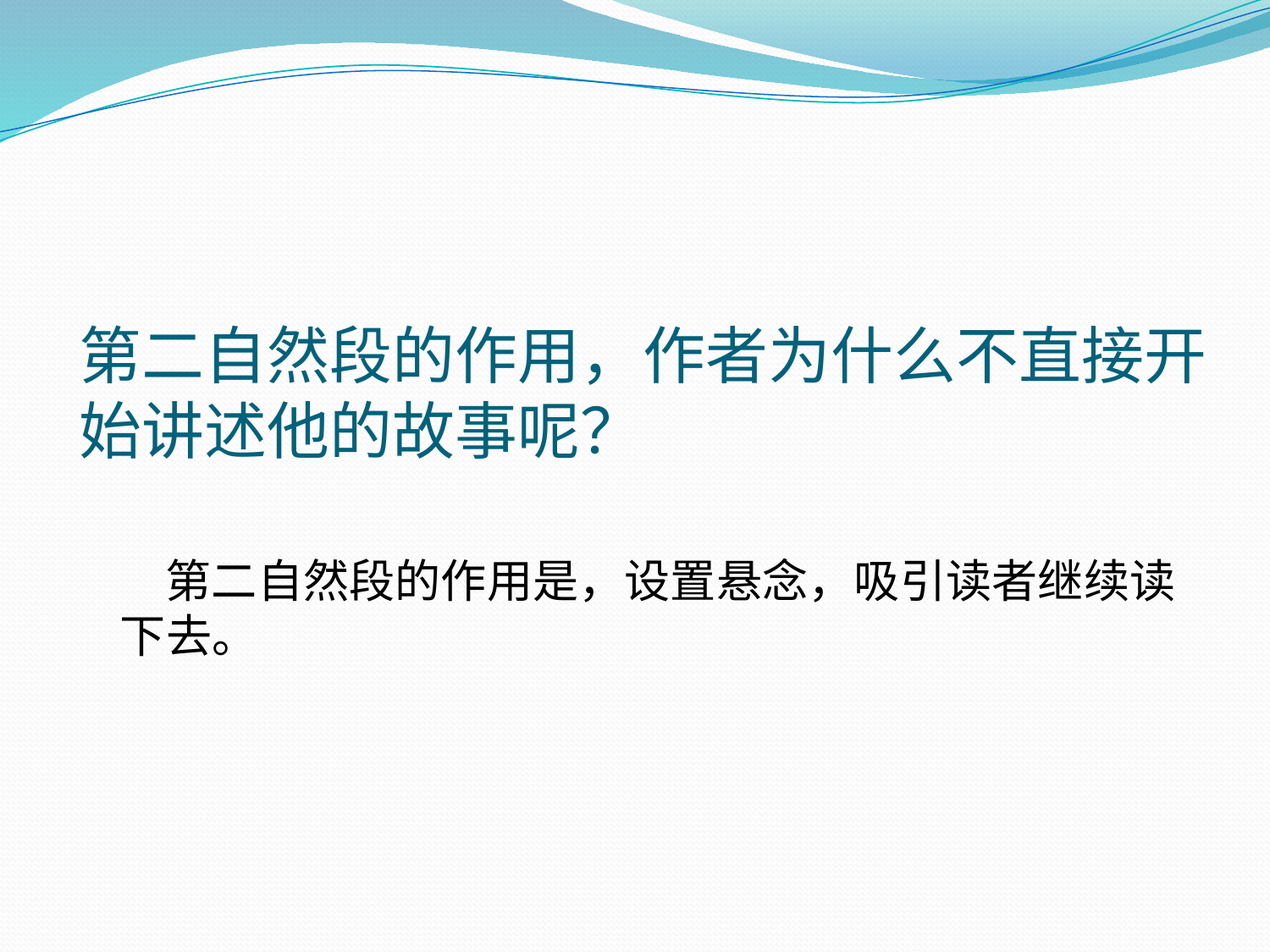

# 第二自然段的作用，作者为什么不直接开始讲述他的故事呢？
       第二自然段的作用是，设置悬念，吸引读者继续读下去。